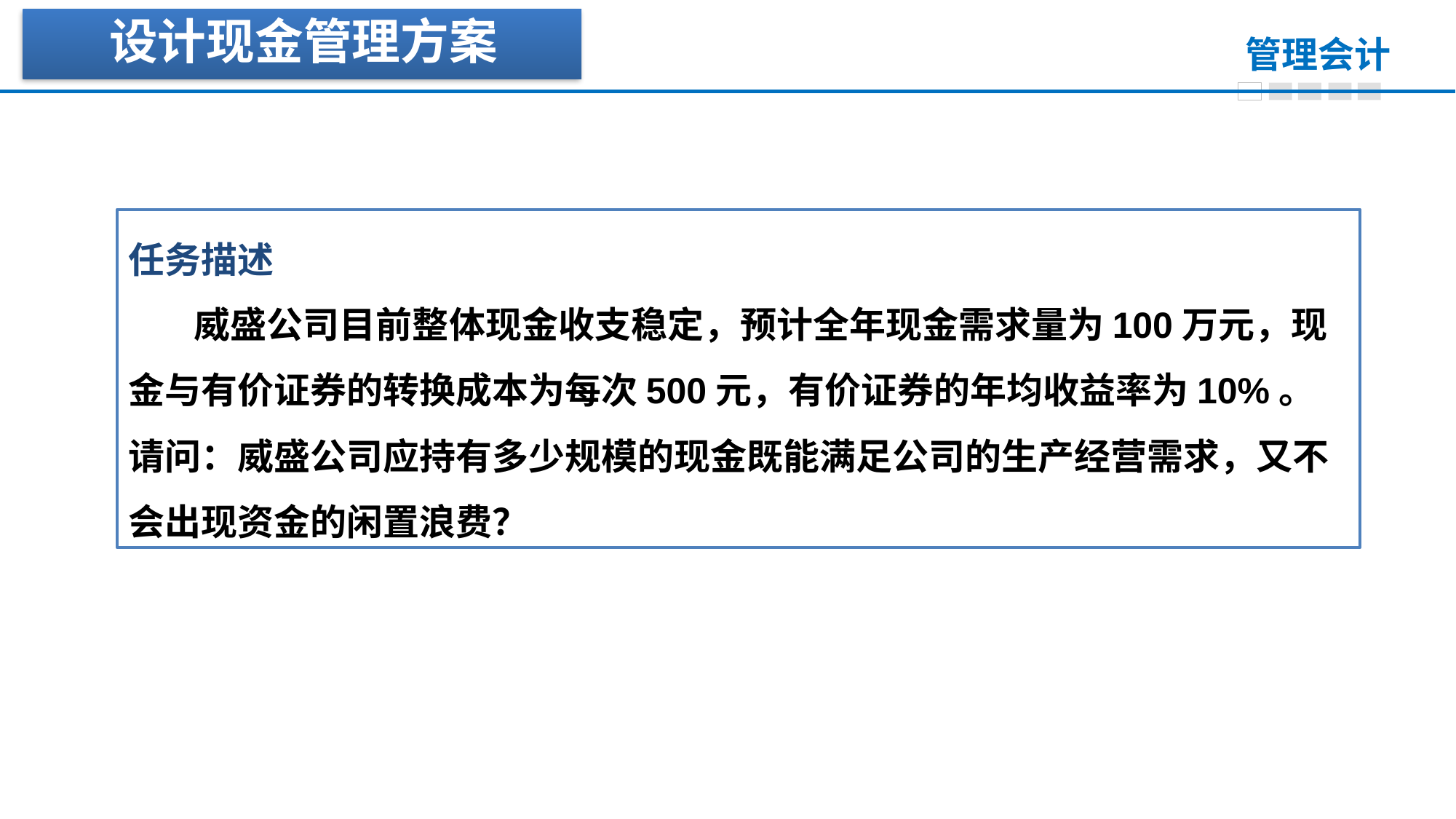

设计现金管理方案

任务描述
       威盛公司目前整体现金收支稳定，预计全年现金需求量为100万元，现金与有价证券的转换成本为每次500元，有价证券的年均收益率为10%。
请问：威盛公司应持有多少规模的现金既能满足公司的生产经营需求，又不会出现资金的闲置浪费？